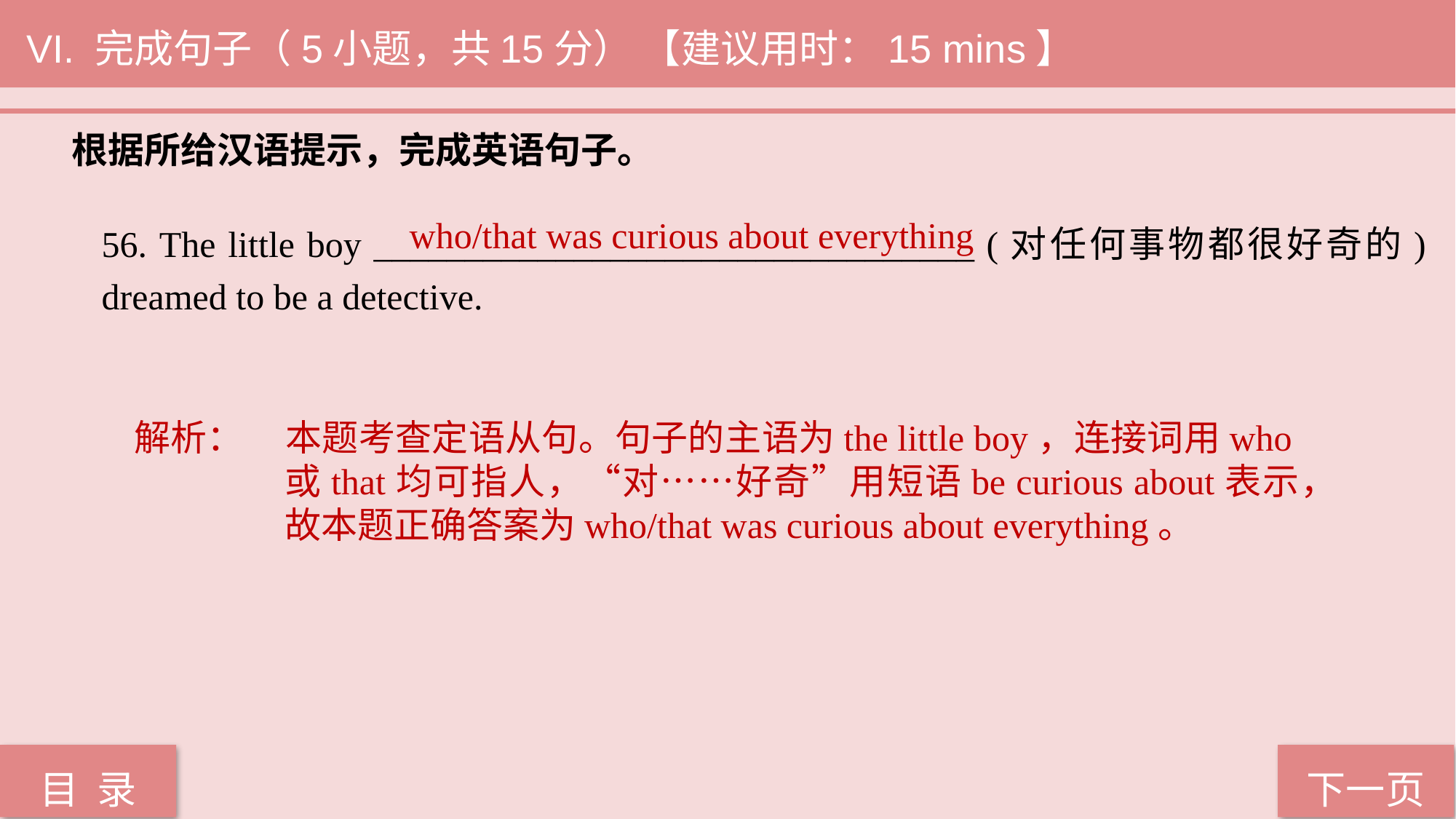

VI. 完成句子（5小题，共15分） 【建议用时：15 mins】
根据所给汉语提示，完成英语句子。
who/that was curious about everything
56. The little boy _________________________________ (对任何事物都很好奇的) dreamed to be a detective.
解析：	本题考查定语从句。句子的主语为the little boy，连接词用who或that均可指人，“对……好奇”用短语be curious about表示，故本题正确答案为who/that was curious about everything。